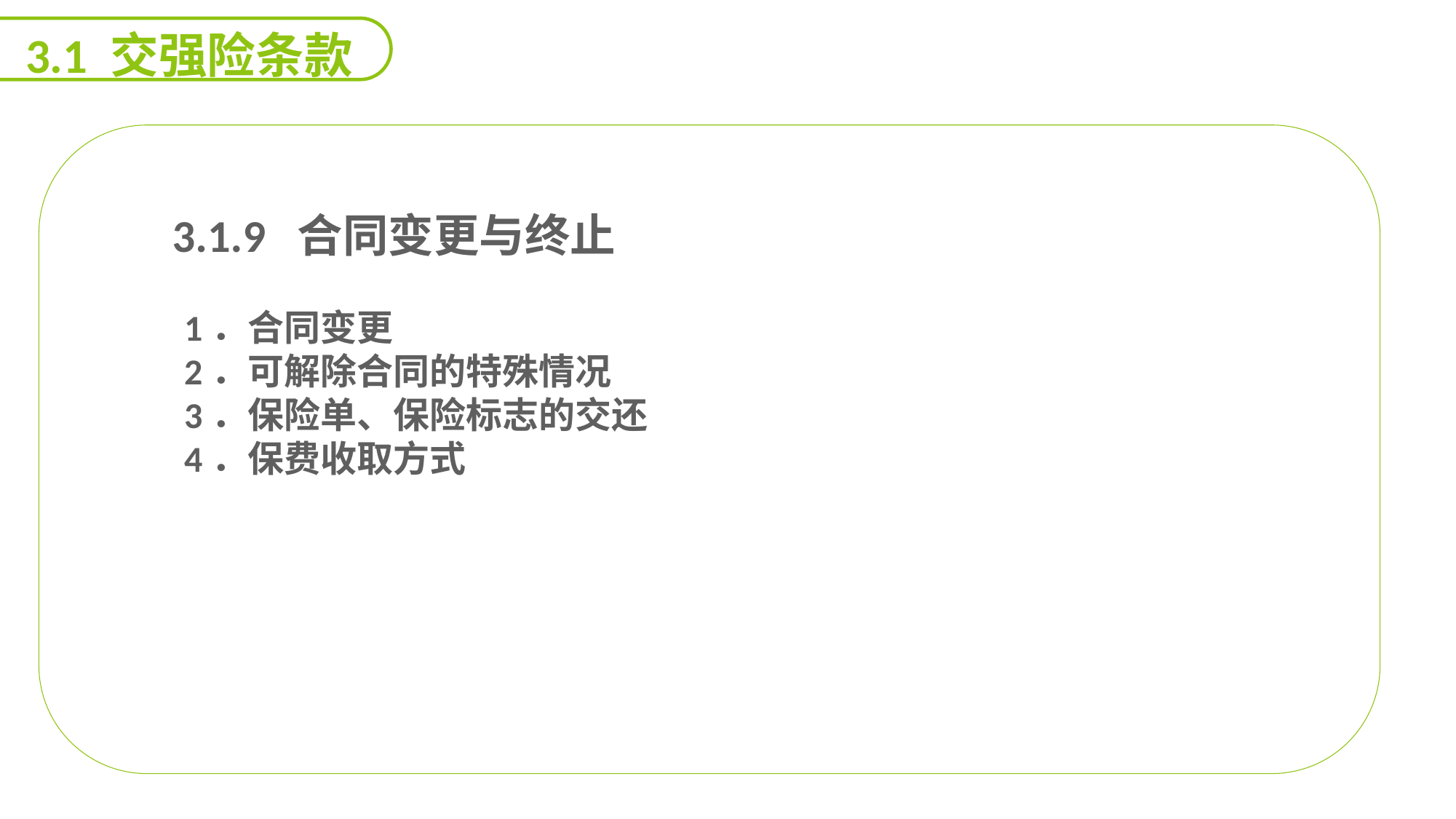

3.1 交强险条款

 3.1.9  合同变更与终止

1．合同变更
2．可解除合同的特殊情况
3．保险单、保险标志的交还
4．保费收取方式

能力
目标
延迟符